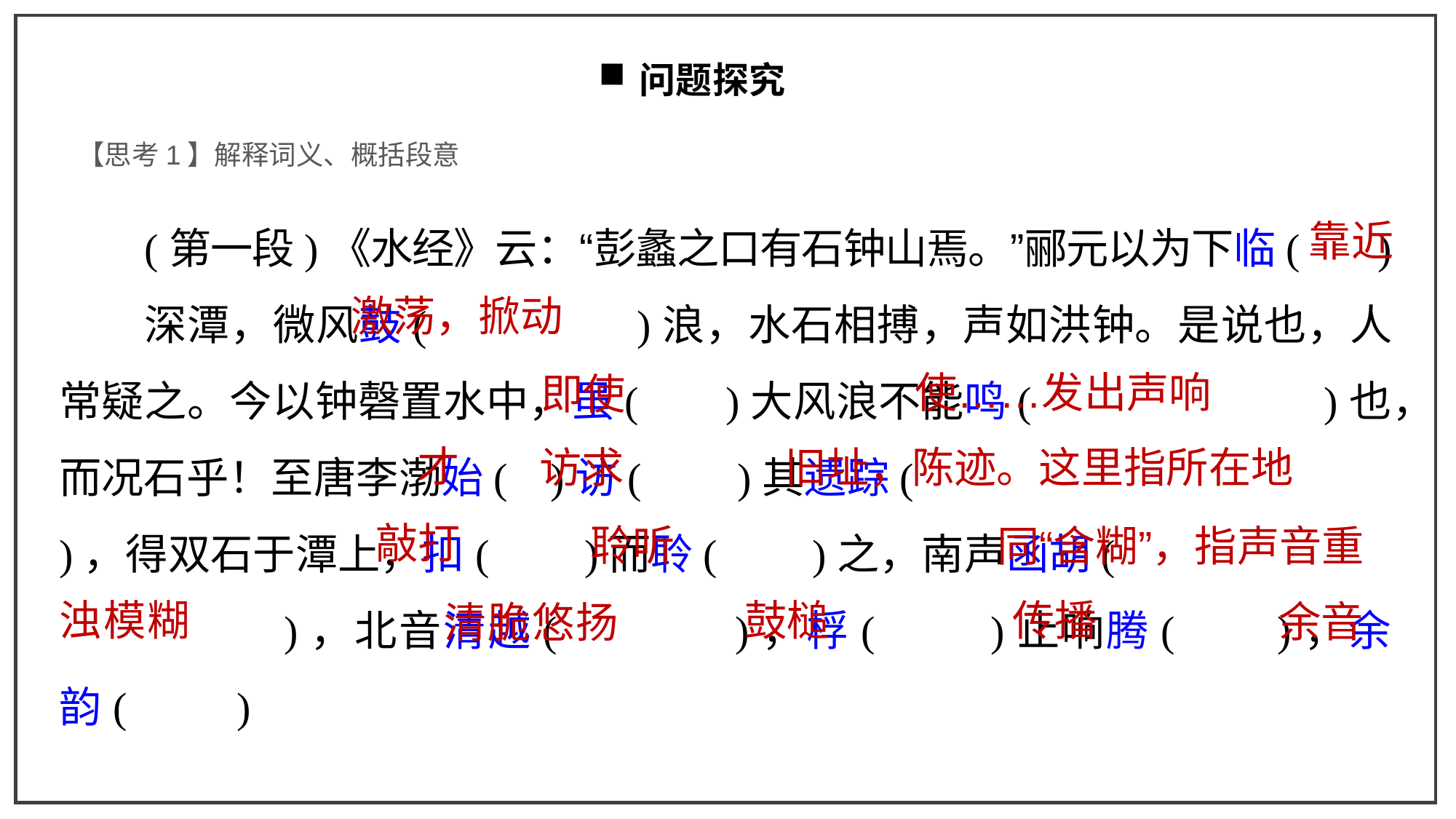

问题探究
【思考1】解释词义、概括段意
(第一段)《水经》云：“彭蠡之口有石钟山焉。”郦元以为下临(        )
深潭，微风鼓(                   )浪，水石相搏，声如洪钟。是说也，人常疑之。今以钟磬置水中，虽(        )大风浪不能鸣(                           )也，而况石乎！至唐李渤始(    )访(         )其遗踪(                                              )，得双石于潭上，扣(         )而聆(         )之，南声函胡(
           )，北音清越(              )，桴(         )止响腾(        )，余韵(         )
靠近
激荡，掀动
使……发出声响
即使
才
访求
旧址，陈迹。这里指所在地
敲打
聆听
同“含糊”，指声音重
鼓槌
浊模糊
传播
余音
清脆悠扬